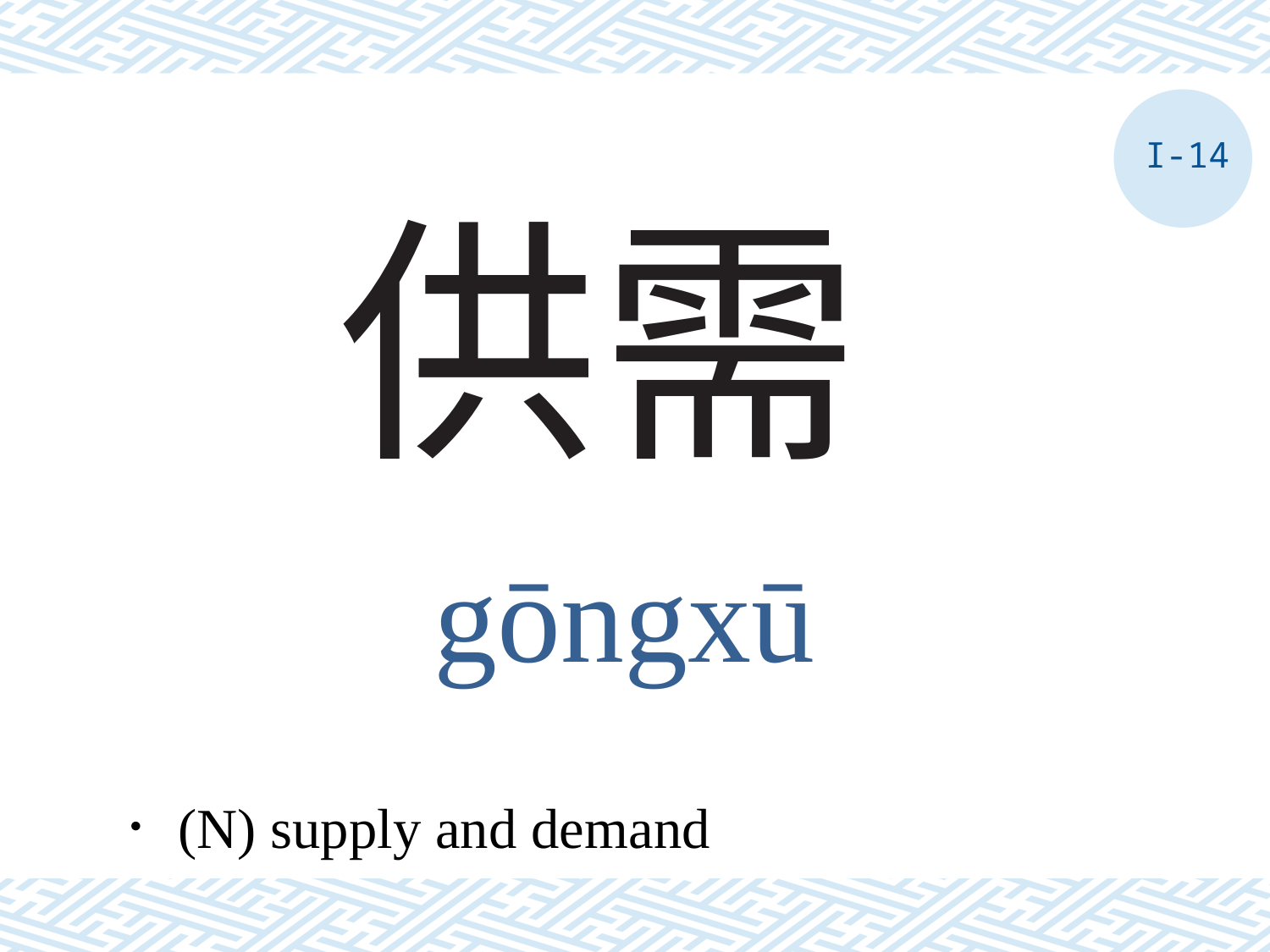

I-14

# 供需
gōngxū
．(N) supply and demand